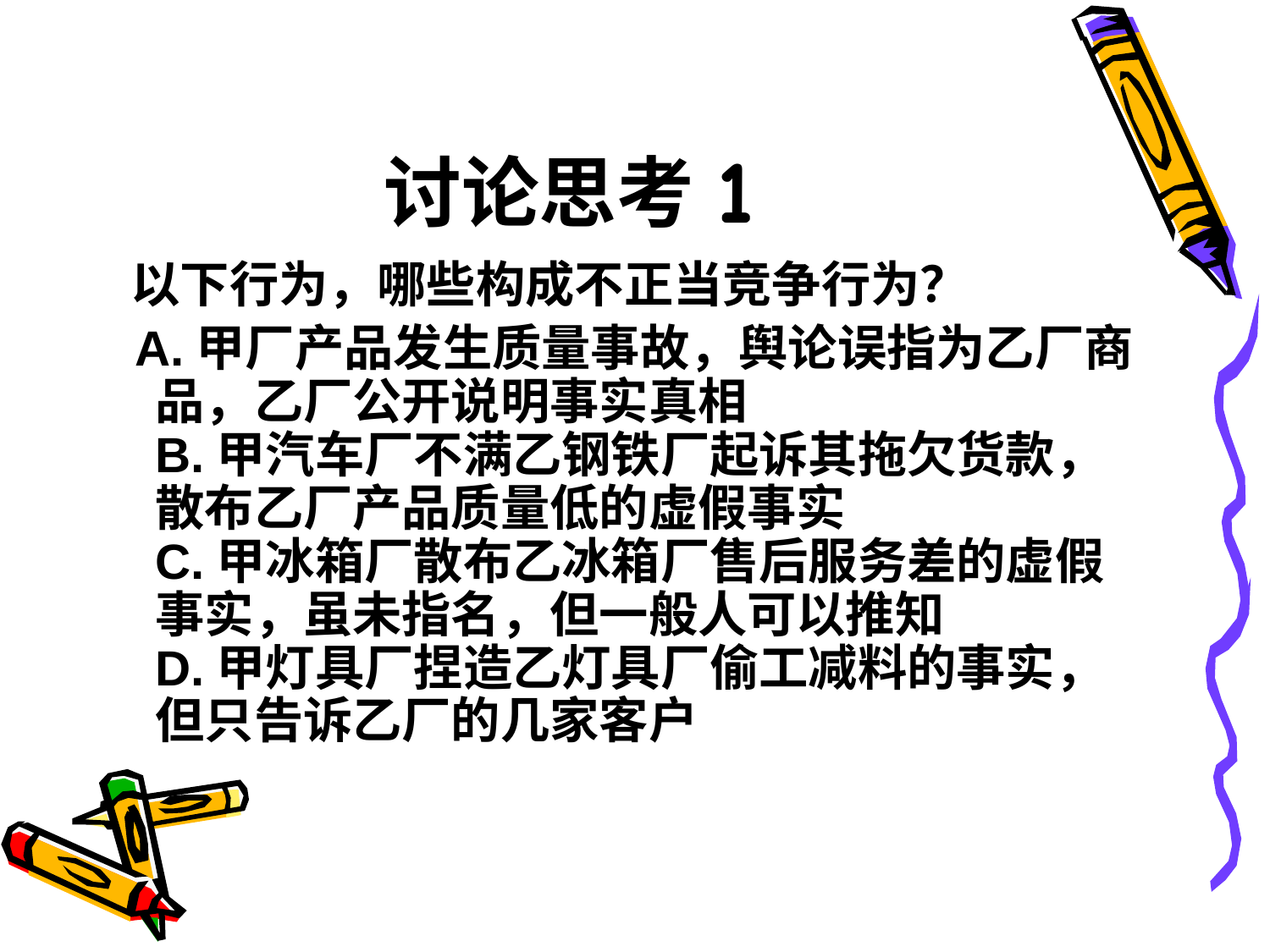

# 讨论思考1
 以下行为，哪些构成不正当竞争行为？
  A.甲厂产品发生质量事故，舆论误指为乙厂商品，乙厂公开说明事实真相
B.甲汽车厂不满乙钢铁厂起诉其拖欠货款，散布乙厂产品质量低的虚假事实
C.甲冰箱厂散布乙冰箱厂售后服务差的虚假事实，虽未指名，但一般人可以推知
D.甲灯具厂捏造乙灯具厂偷工减料的事实，但只告诉乙厂的几家客户